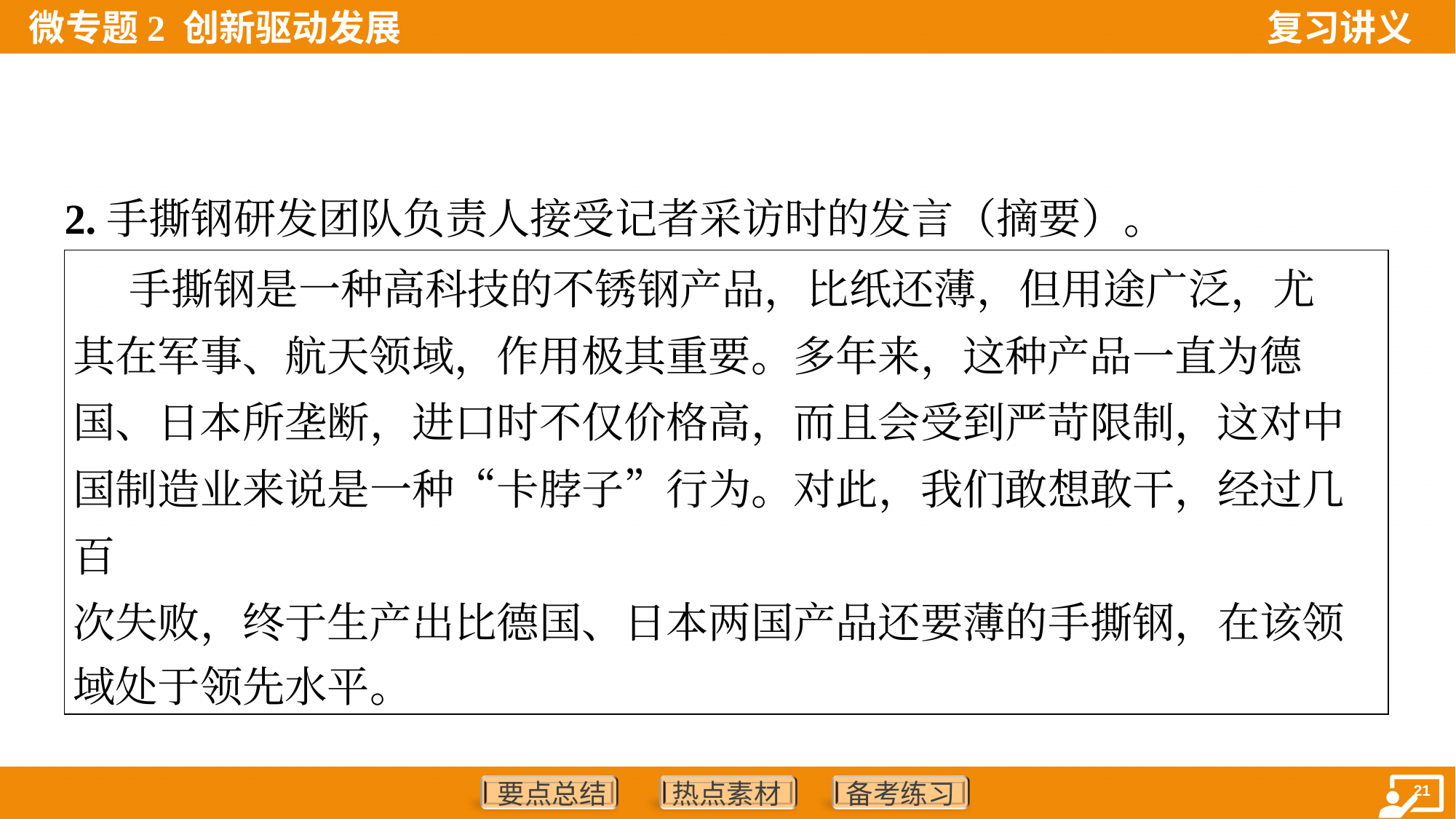

2.手撕钢研发团队负责人接受记者采访时的发言（摘要）。
| 手撕钢是一种高科技的不锈钢产品，比纸还薄，但用途广泛，尤 其在军事、航天领域，作用极其重要。多年来，这种产品一直为德 国、日本所垄断，进口时不仅价格高，而且会受到严苛限制，这对中 国制造业来说是一种“卡脖子”行为。对此，我们敢想敢干，经过几百 次失败，终于生产出比德国、日本两国产品还要薄的手撕钢，在该领 域处于领先水平。 |
| --- |